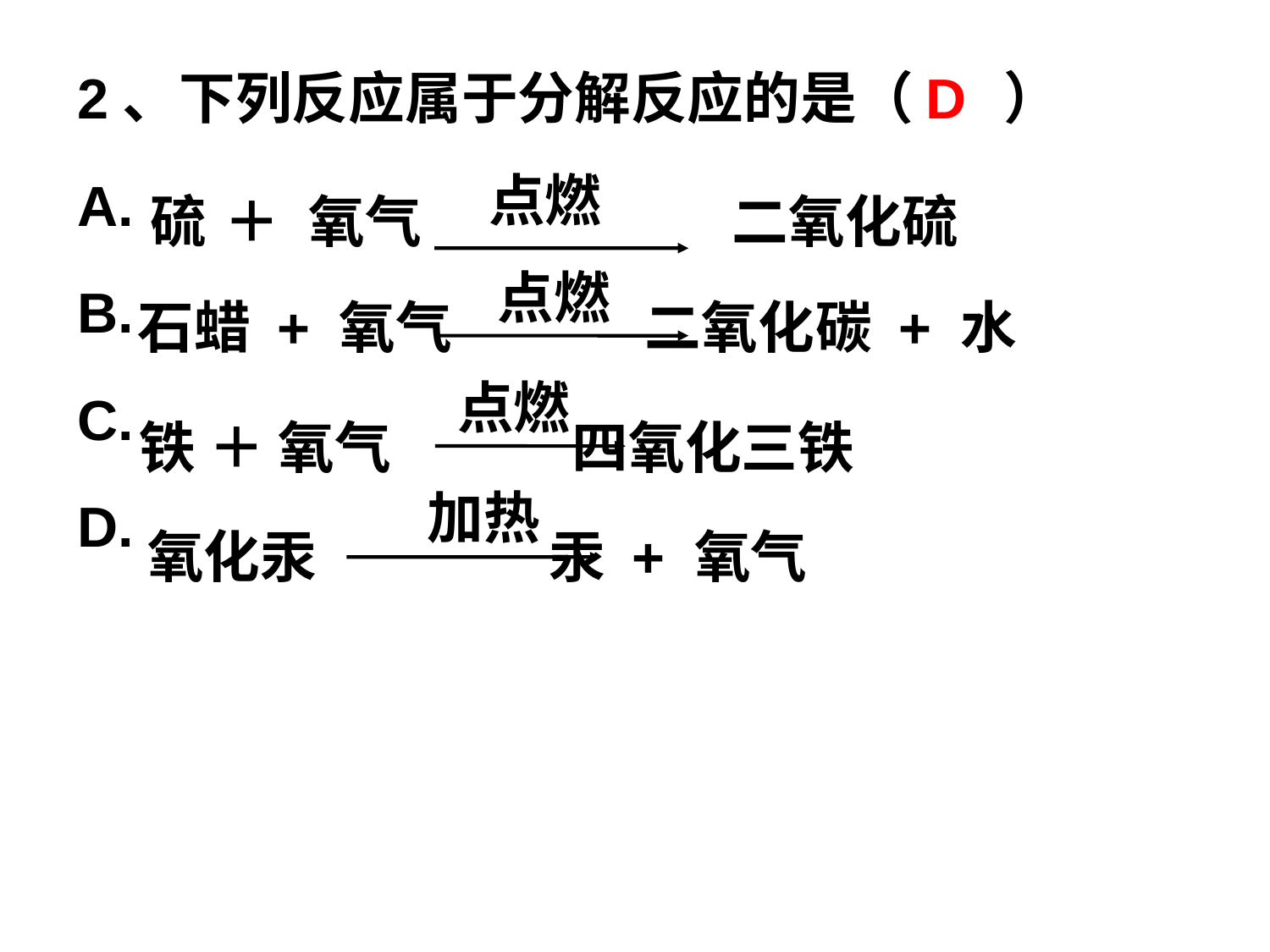

D
2、下列反应属于分解反应的是（       ）
A.
B.
C.
D.
点燃
硫
＋
氧气
二氧化硫

点燃
石蜡 + 氧气               二氧化碳 + 水

点燃
铁 ＋ 氧气              四氧化三铁

加热
氧化汞                  汞 + 氧气